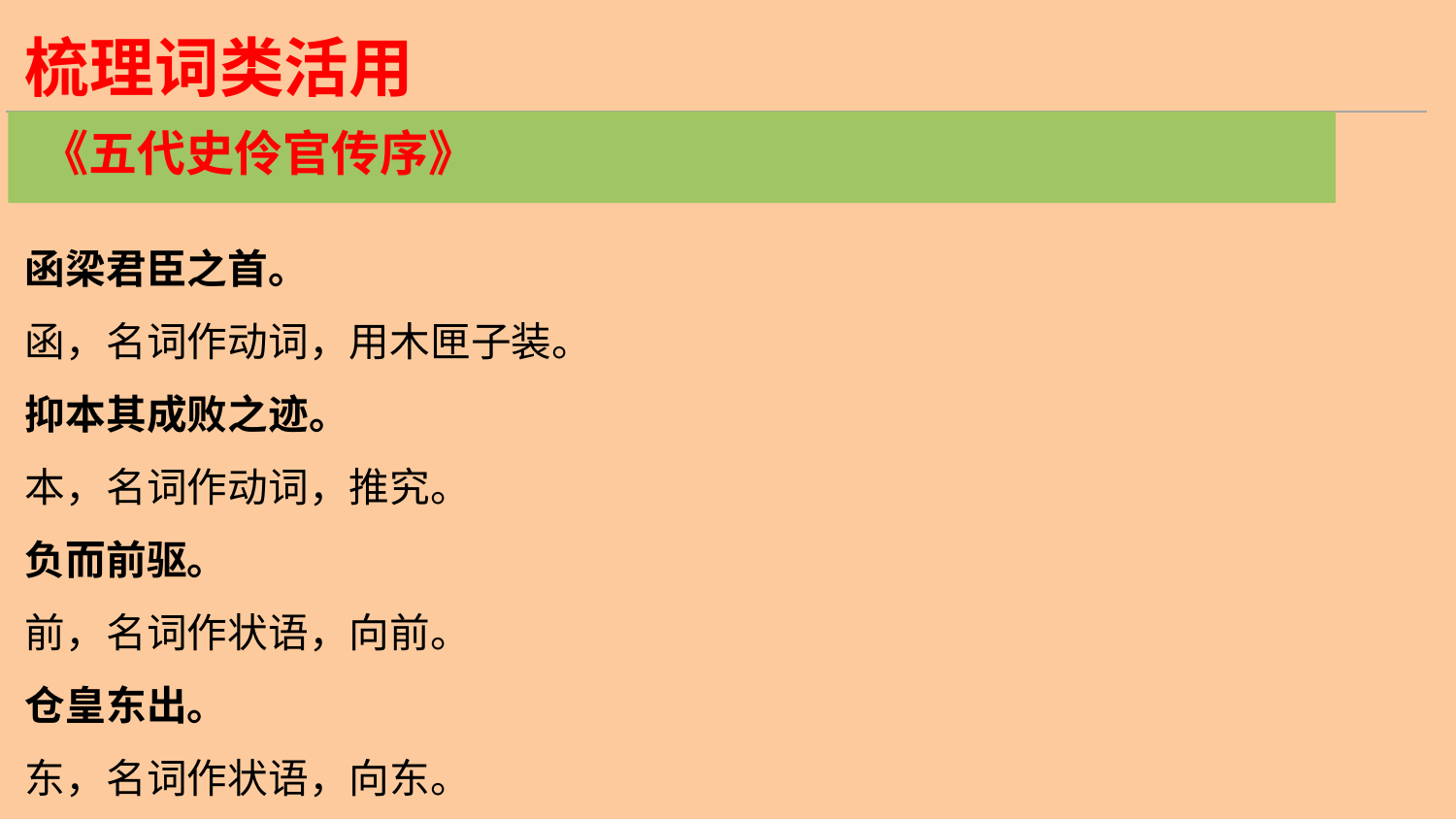

梳理词类活用

《五代史伶官传序》
函梁君臣之首。
函，名词作动词，用木匣子装。
抑本其成败之迹。
本，名词作动词，推究。
负而前驱。
前，名词作状语，向前。
仓皇东出。
东，名词作状语，向东。